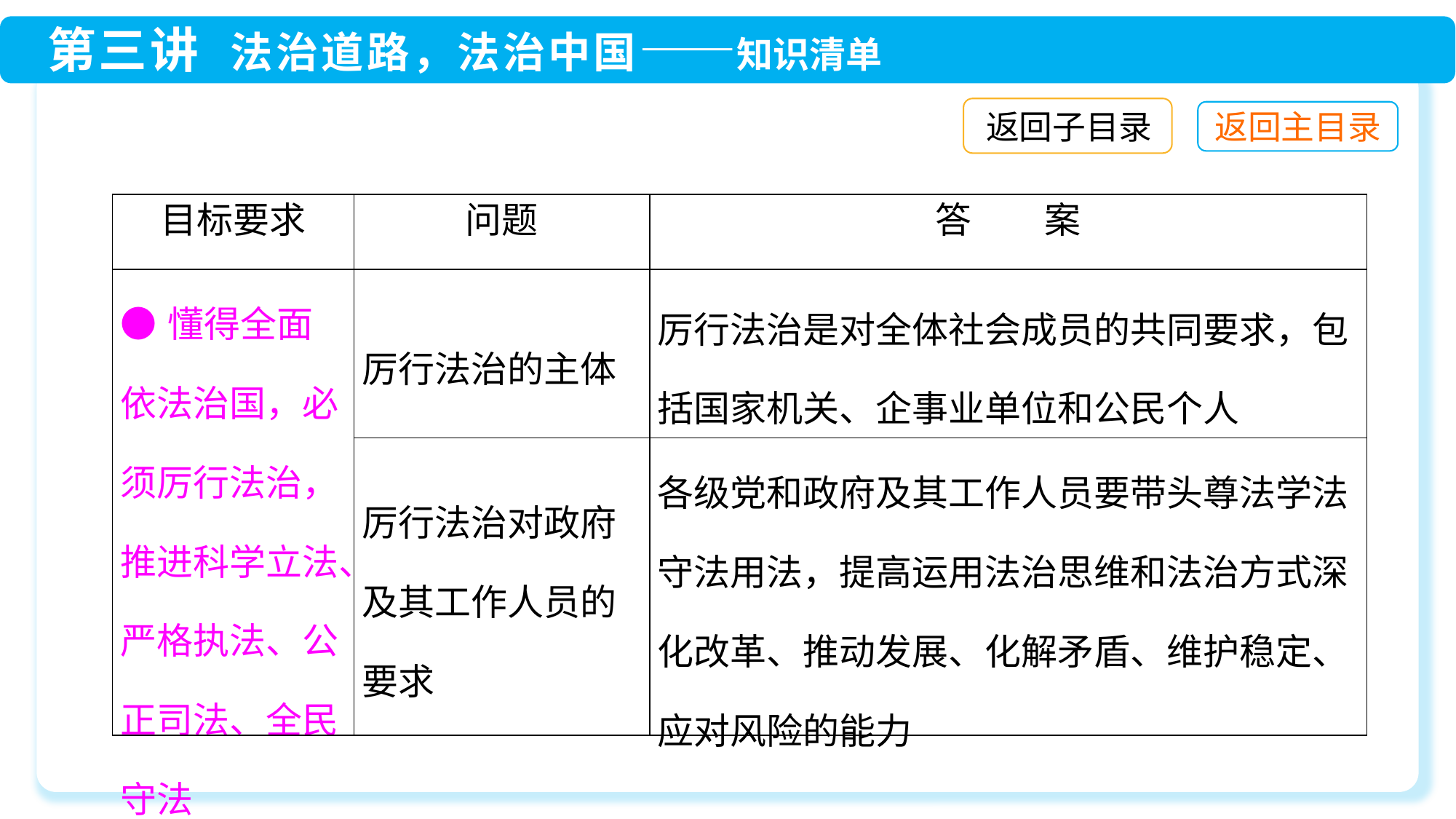

返回子目录
| 目标要求 | 问题 | 答　　案 |
| --- | --- | --- |
| ●懂得全面依法治国，必须厉行法治，推进科学立法、严格执法、公正司法、全民守法 | 厉行法治的主体 | 厉行法治是对全体社会成员的共同要求，包括国家机关、企事业单位和公民个人 |
|  | 厉行法治对政府及其工作人员的要求 | 各级党和政府及其工作人员要带头尊法学法守法用法，提高运用法治思维和法治方式深化改革、推动发展、化解矛盾、维护稳定、应对风险的能力 |